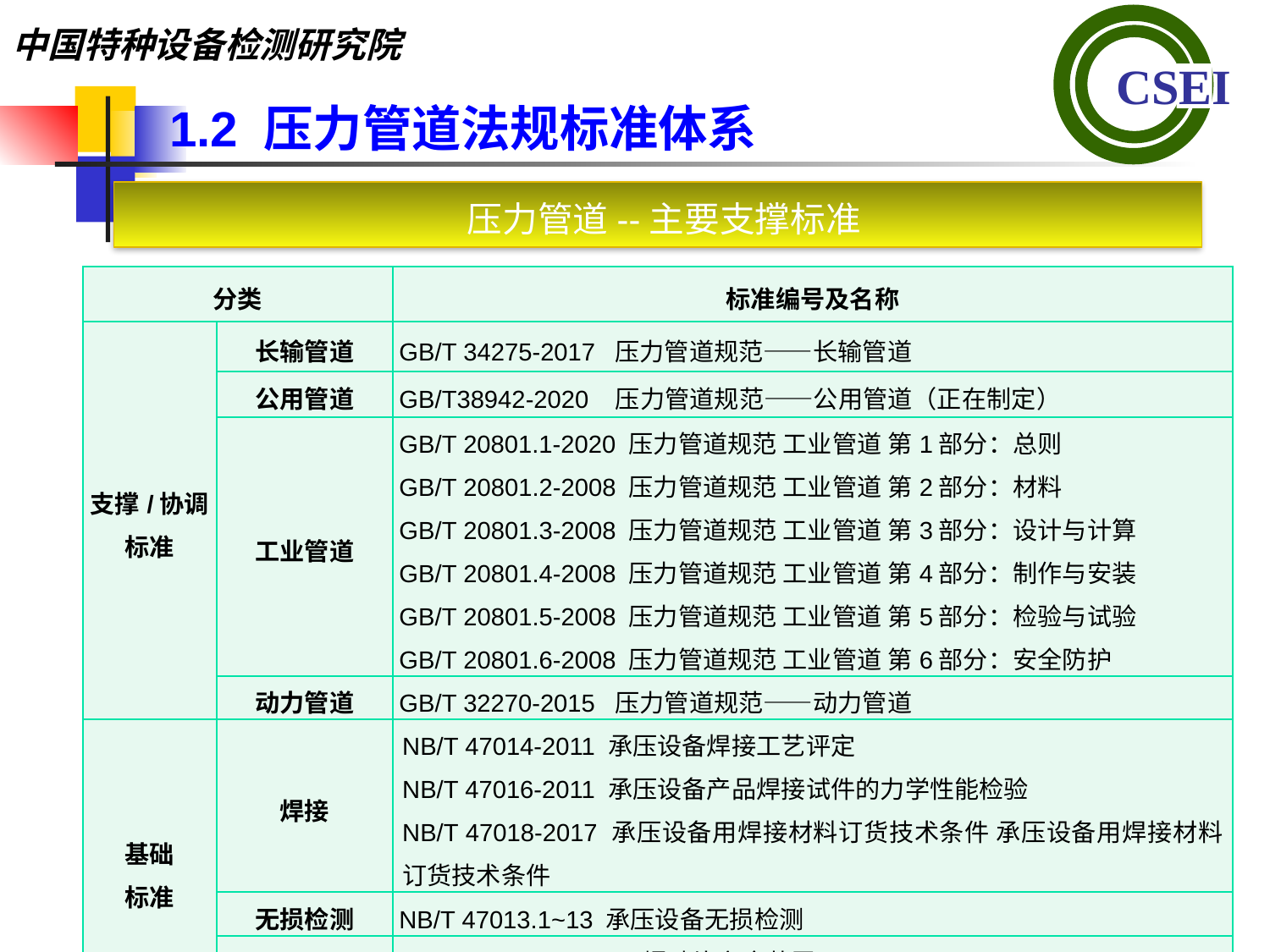

1.2 压力管道法规标准体系
压力管道--主要支撑标准
| 分类 |  | 标准编号及名称 |
| --- | --- | --- |
| 支撑/协调标准 | 长输管道 | GB/T 34275-2017 压力管道规范——长输管道 |
|  | 公用管道 | GB/T38942-2020 压力管道规范——公用管道（正在制定） |
|  | 工业管道 | GB/T 20801.1-2020 压力管道规范 工业管道 第1部分：总则 GB/T 20801.2-2008 压力管道规范 工业管道 第2部分：材料 GB/T 20801.3-2008 压力管道规范 工业管道 第3部分：设计与计算 GB/T 20801.4-2008 压力管道规范 工业管道 第4部分：制作与安装 GB/T 20801.5-2008 压力管道规范 工业管道 第5部分：检验与试验 GB/T 20801.6-2008 压力管道规范 工业管道 第6部分：安全防护 |
|  | 动力管道 | GB/T 32270-2015 压力管道规范——动力管道 |
| 基础 标准 | 焊接 | NB/T 47014-2011 承压设备焊接工艺评定 NB/T 47016-2011 承压设备产品焊接试件的力学性能检验 NB/T 47018-2017 承压设备用焊接材料订货技术条件 承压设备用焊接材料订货技术条件 |
|  | 无损检测 | NB/T 47013.1~13 承压设备无损检测 |
|  | 安全附件 | GB 567.1~4 -2012 爆破片安全装置 GB/T 14566.1~4-2011 爆破片型式与参数 |